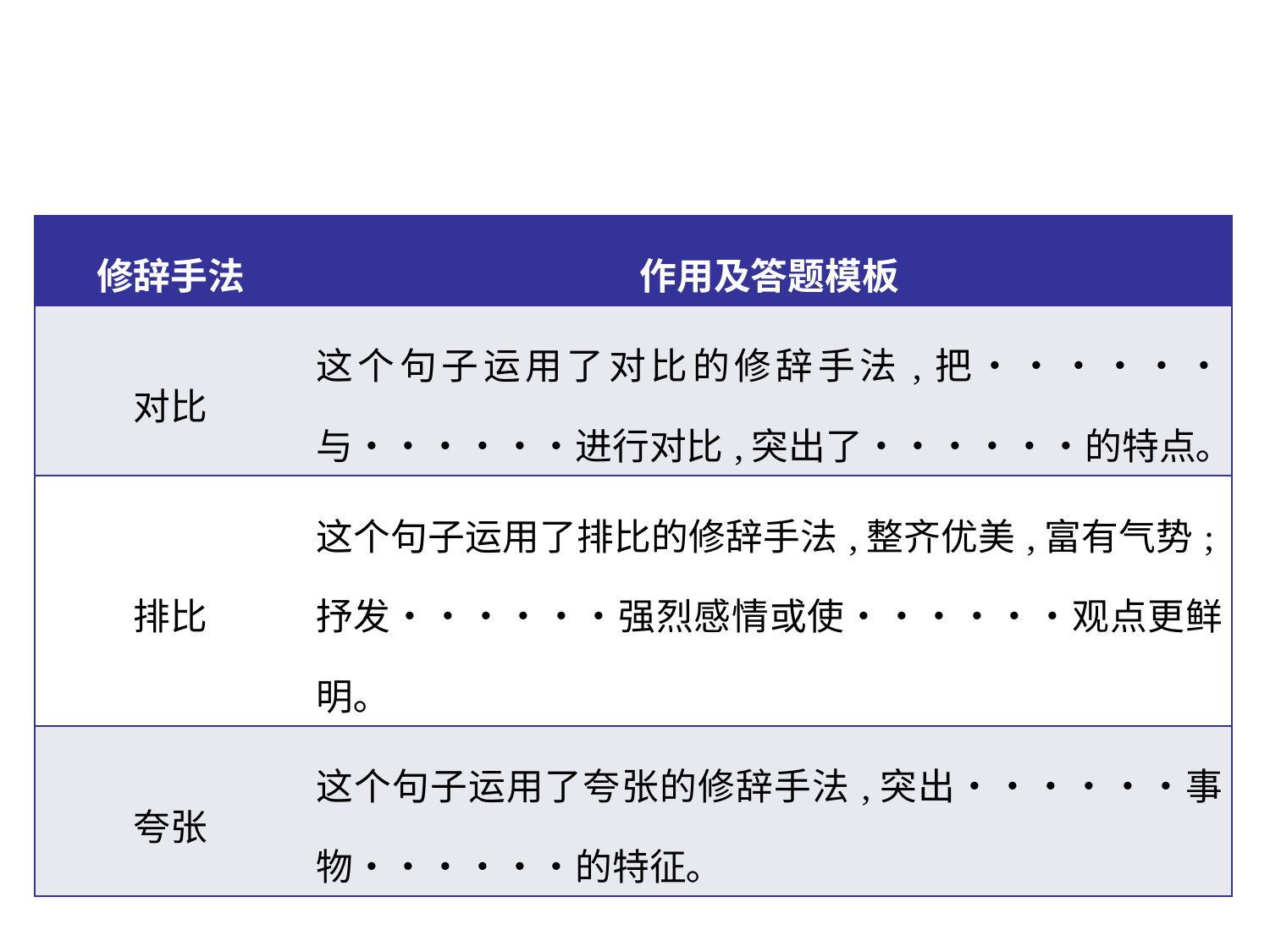

| 修辞手法 | 作用及答题模板 |
| --- | --- |
| 对比 | 这个句子运用了对比的修辞手法,把••••••与••••••进行对比,突出了••••••的特点｡ |
| 排比 | 这个句子运用了排比的修辞手法,整齐优美,富有气势;抒发••••••强烈感情或使••••••观点更鲜明｡ |
| 夸张 | 这个句子运用了夸张的修辞手法,突出••••••事物••••••的特征｡ |